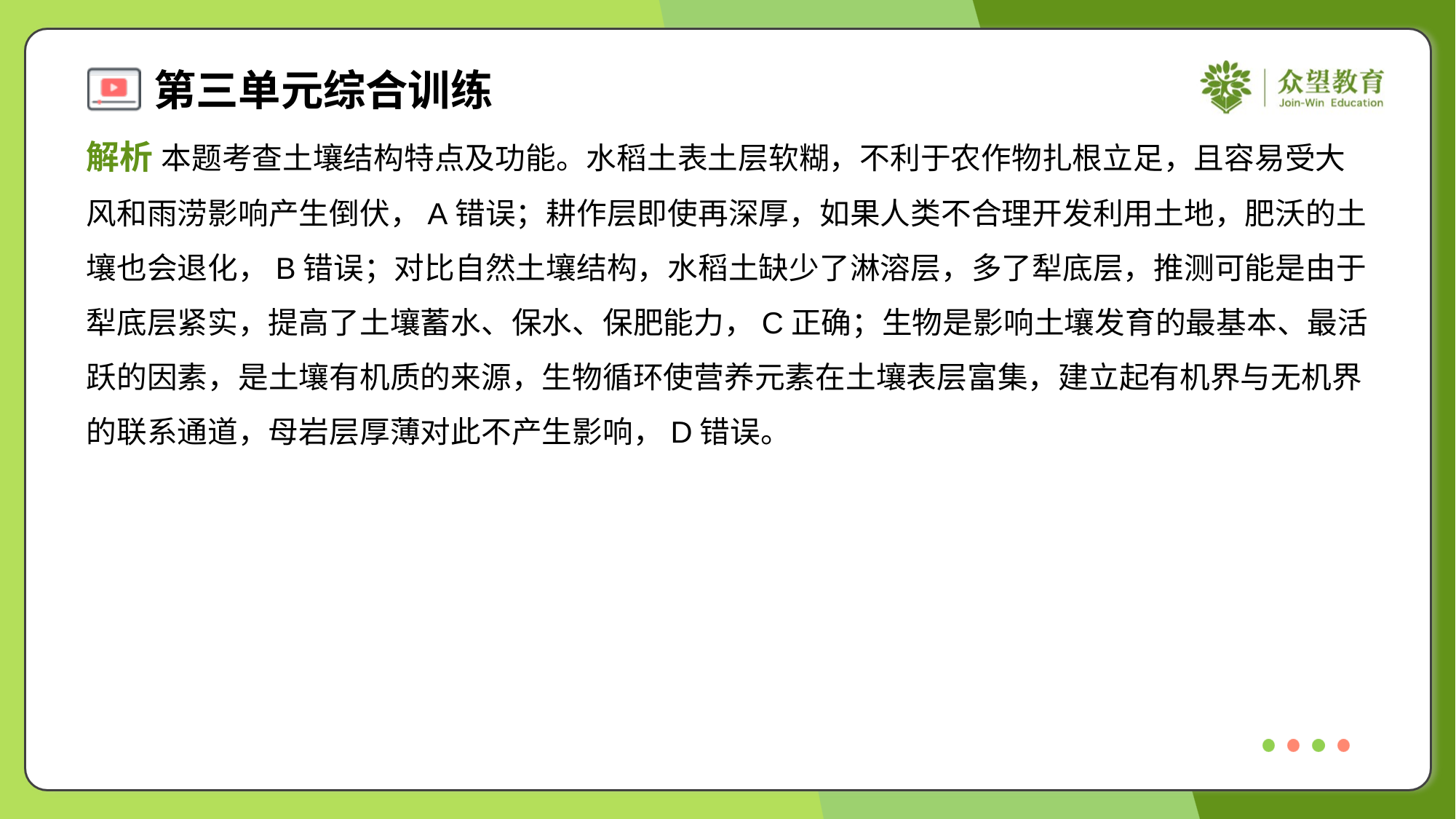

解析 本题考查土壤结构特点及功能。水稻土表土层软糊，不利于农作物扎根立足，且容易受大
风和雨涝影响产生倒伏，A错误；耕作层即使再深厚，如果人类不合理开发利用土地，肥沃的土
壤也会退化，B错误；对比自然土壤结构，水稻土缺少了淋溶层，多了犁底层，推测可能是由于
犁底层紧实，提高了土壤蓄水、保水、保肥能力，C正确；生物是影响土壤发育的最基本、最活
跃的因素，是土壤有机质的来源，生物循环使营养元素在土壤表层富集，建立起有机界与无机界
的联系通道，母岩层厚薄对此不产生影响，D错误。